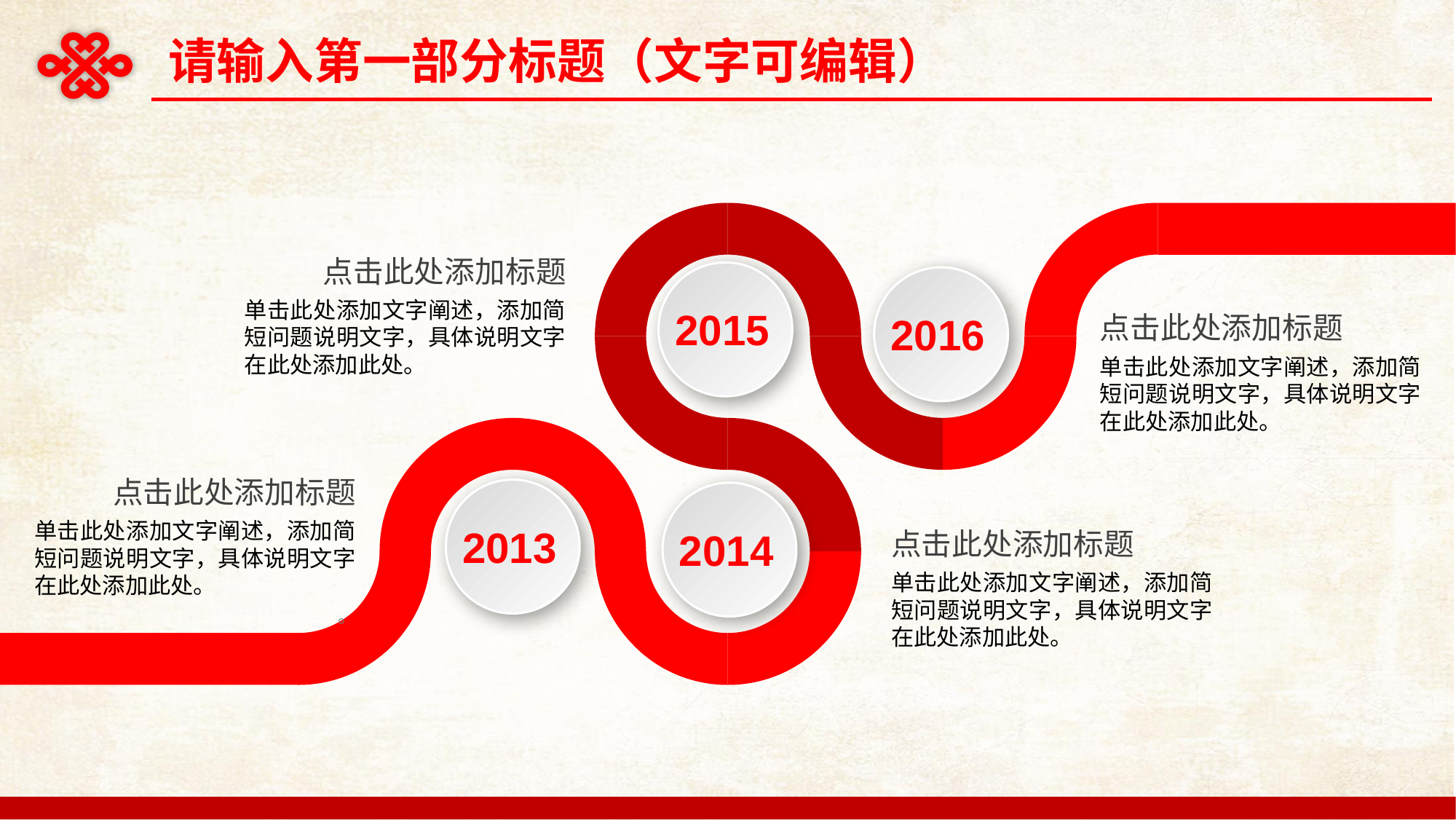

请输入第一部分标题（文字可编辑）

点击此处添加标题

2015

2016
点击此处添加标题
单击此处添加文字阐述，添加简短问题说明文字，具体说明文字在此处添加此处。

单击此处添加文字阐述，添加简短问题说明文字，具体说明文字在此处添加此处。

点击此处添加标题

2013

2014
点击此处添加标题
单击此处添加文字阐述，添加简短问题说明文字，具体说明文字在此处添加此处。
。

单击此处添加文字阐述，添加简短问题说明文字，具体说明文字在此处添加此处。